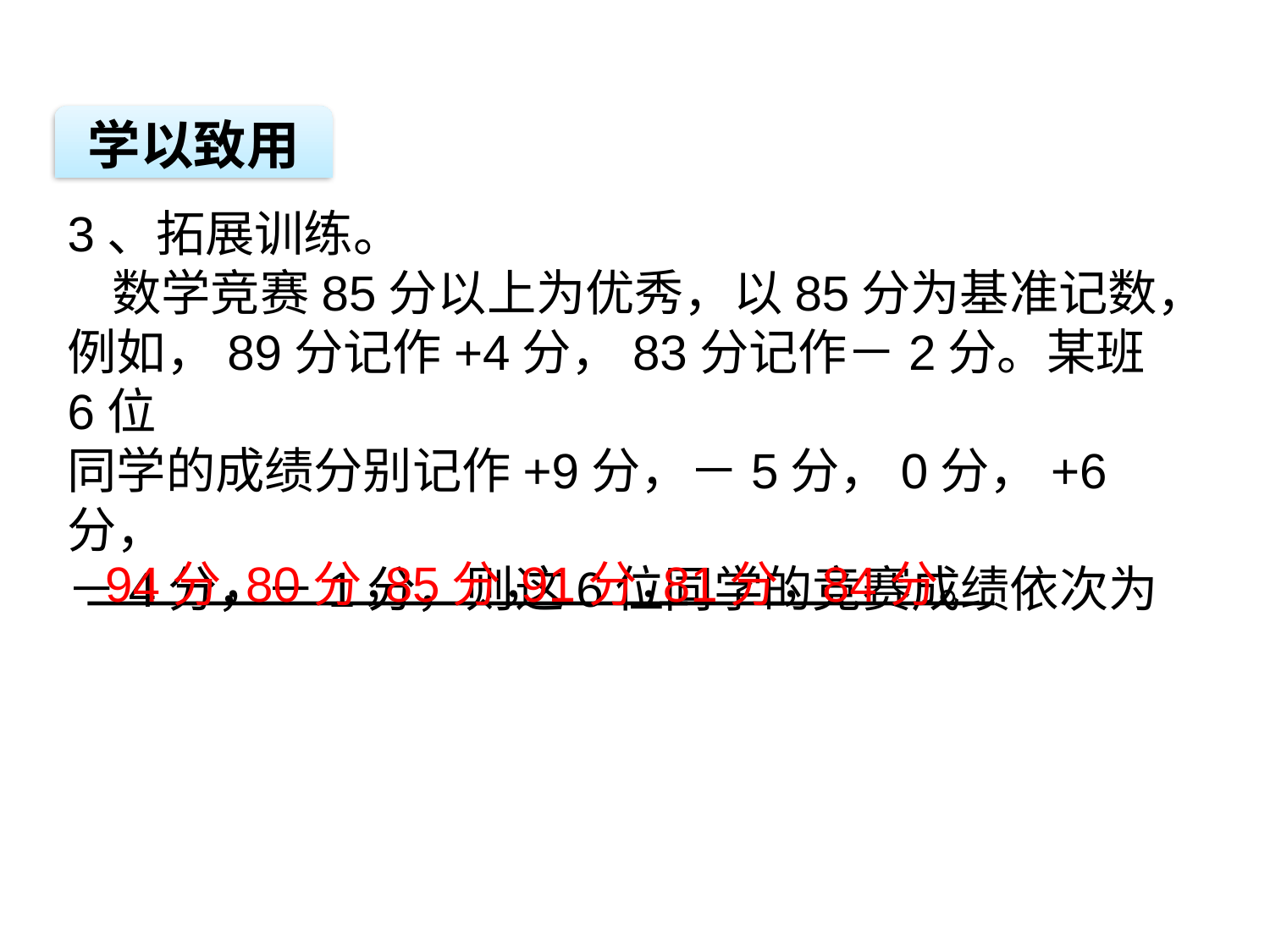

学以致用
3、拓展训练。
   数学竞赛85分以上为优秀，以85分为基准记数，
例如，89分记作+4分，83分记作－2分。某班6位
同学的成绩分别记作+9分，－5分，0分，+6分，
－4分，－1分，则这6位同学的竞赛成绩依次为
94分，
80分，
85分，
91分，
81分，
84分。